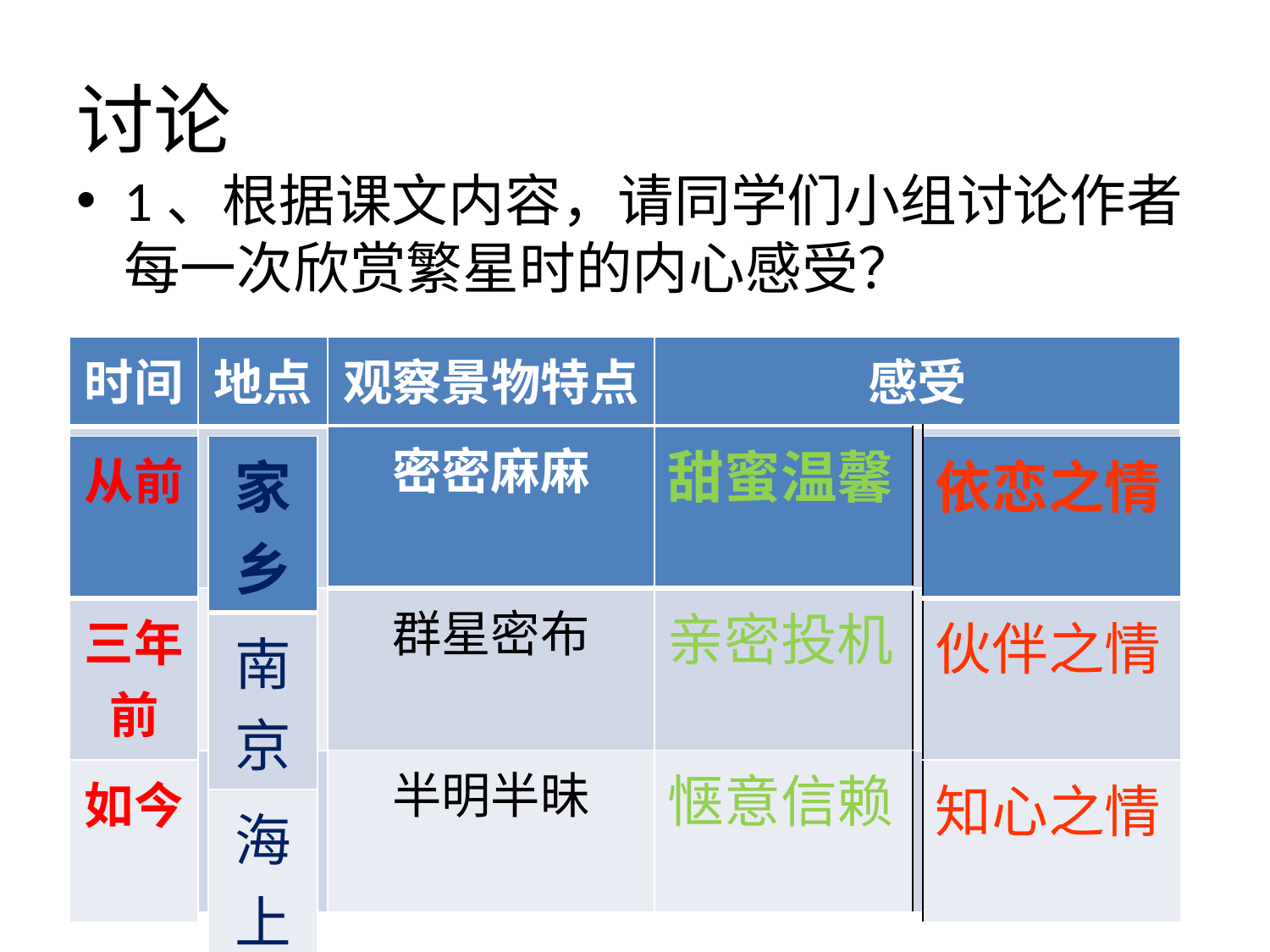

# 讨论
1、根据课文内容，请同学们小组讨论作者每一次欣赏繁星时的内心感受？

| 时间 | 地点 | 观察景物特点 | 感受 |  |
| --- | --- | --- | --- | --- |
|  |  |  |  |  |
|  |  |  |  |  |
|  |  |  |  |  |
| 密密麻麻 |
| --- |
| 群星密布 |
| 半明半昧 |
| 甜蜜温馨 |
| --- |
| 亲密投机 |
| 惬意信赖 |
| 从前 |
| --- |
| 三年前 |
| 如今 |
| 家乡 |
| --- |
| 南京 |
| 海上 |
| 依恋之情 |
| --- |
| 伙伴之情 |
| 知心之情 |